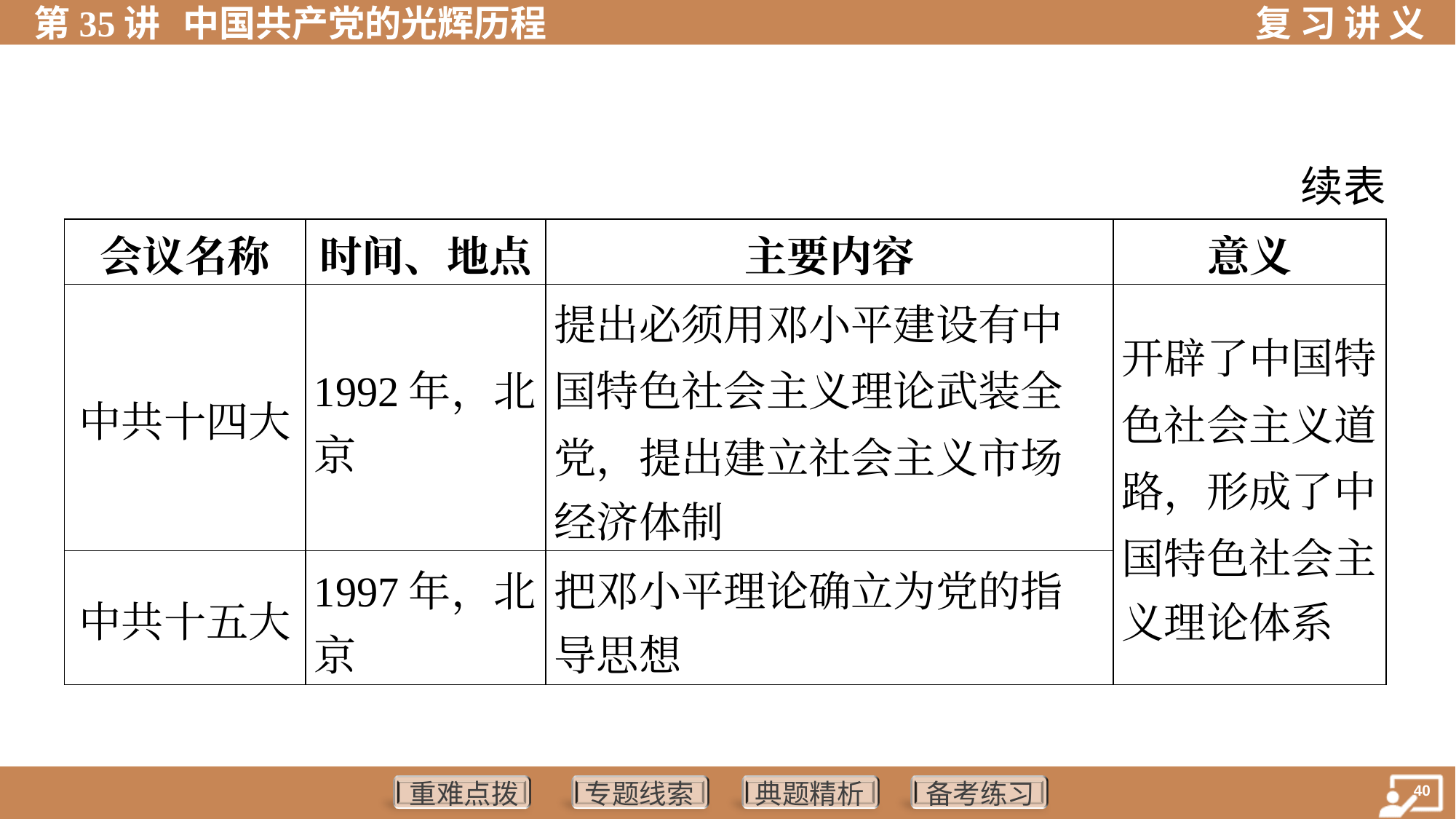

续表
| 会议名称 | 时间、地点 | 主要内容 | 意义 |
| --- | --- | --- | --- |
| 中共十四大 | 1992年，北 京 | 提出必须用邓小平建设有中 国特色社会主义理论武装全 党，提出建立社会主义市场 经济体制 | 开辟了中国特 色社会主义道 路，形成了中 国特色社会主 义理论体系 |
| 中共十五大 | 1997年，北 京 | 把邓小平理论确立为党的指 导思想 |  |